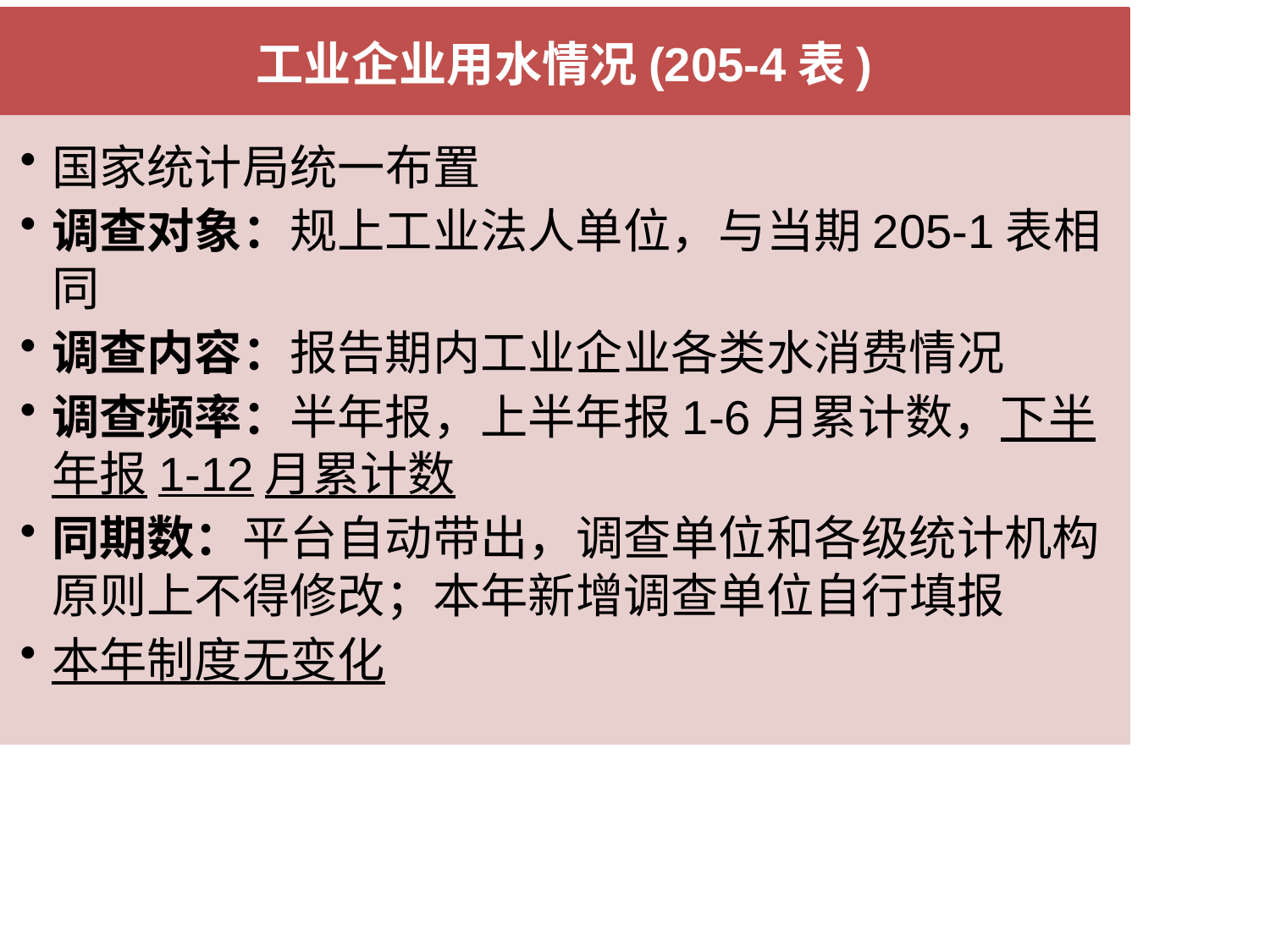

工业企业用水情况(205-4表)
国家统计局统一布置
调查对象：规上工业法人单位，与当期205-1表相同
调查内容：报告期内工业企业各类水消费情况
调查频率：半年报，上半年报1-6月累计数，下半年报1-12月累计数
同期数：平台自动带出，调查单位和各级统计机构原则上不得修改；本年新增调查单位自行填报
本年制度无变化